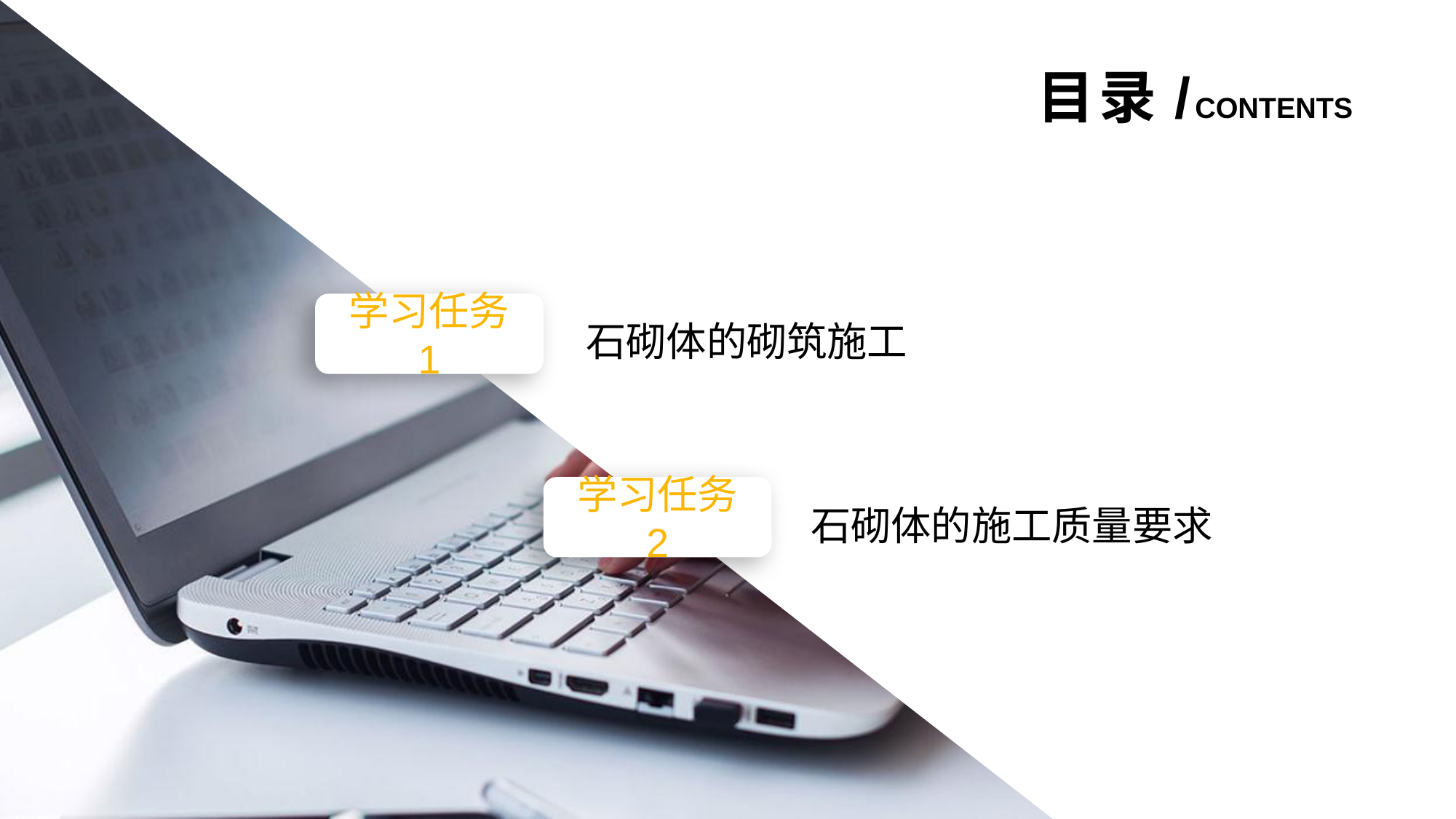

目录/contents
学习任务 1
石砌体的砌筑施工
学习任务 2
石砌体的施工质量要求